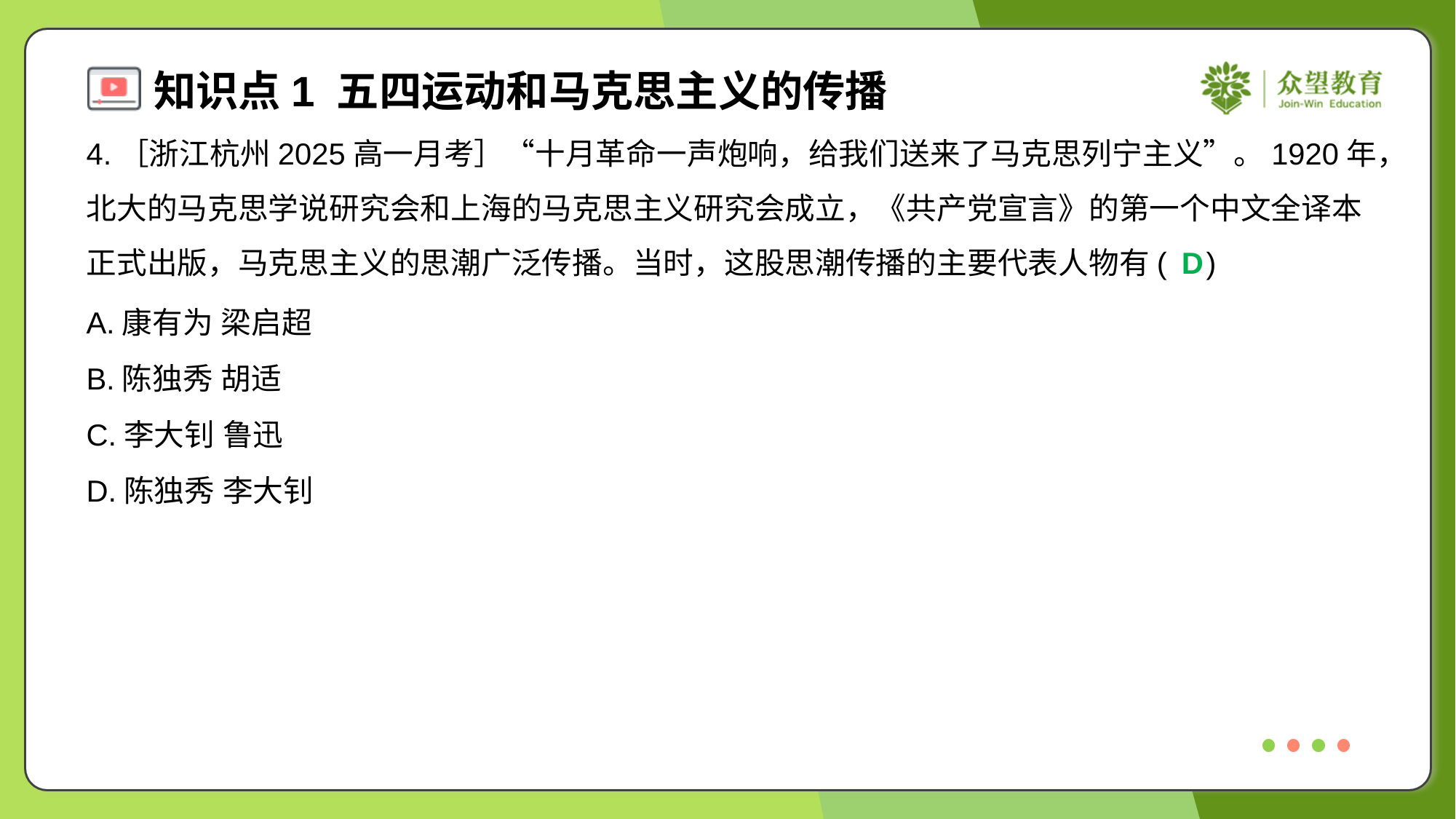

4.［浙江杭州2025高一月考］“十月革命一声炮响，给我们送来了马克思列宁主义”。1920年，
北大的马克思学说研究会和上海的马克思主义研究会成立，《共产党宣言》的第一个中文全译本
正式出版，马克思主义的思潮广泛传播。当时，这股思潮传播的主要代表人物有(     )
D
A.康有为 梁启超
B.陈独秀 胡适
C.李大钊 鲁迅
D.陈独秀 李大钊